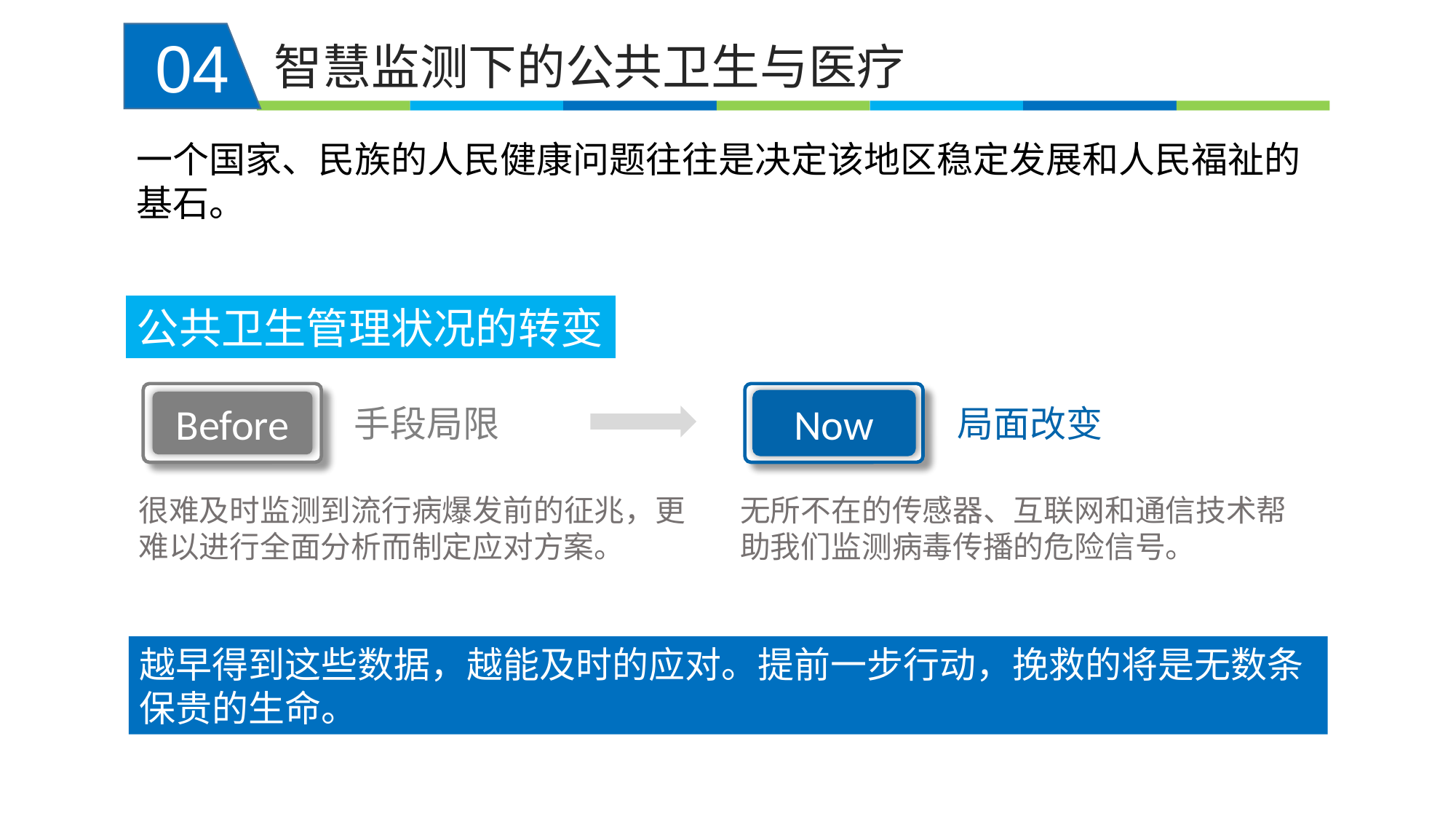

04
智慧监测下的公共卫生与医疗

一个国家、民族的人民健康问题往往是决定该地区稳定发展和人民福祉的基石。
公共卫生管理状况的转变

Before

Now
手段局限
局面改变

很难及时监测到流行病爆发前的征兆，更难以进行全面分析而制定应对方案。
无所不在的传感器、互联网和通信技术帮助我们监测病毒传播的危险信号。
越早得到这些数据，越能及时的应对。提前一步行动，挽救的将是无数条保贵的生命。